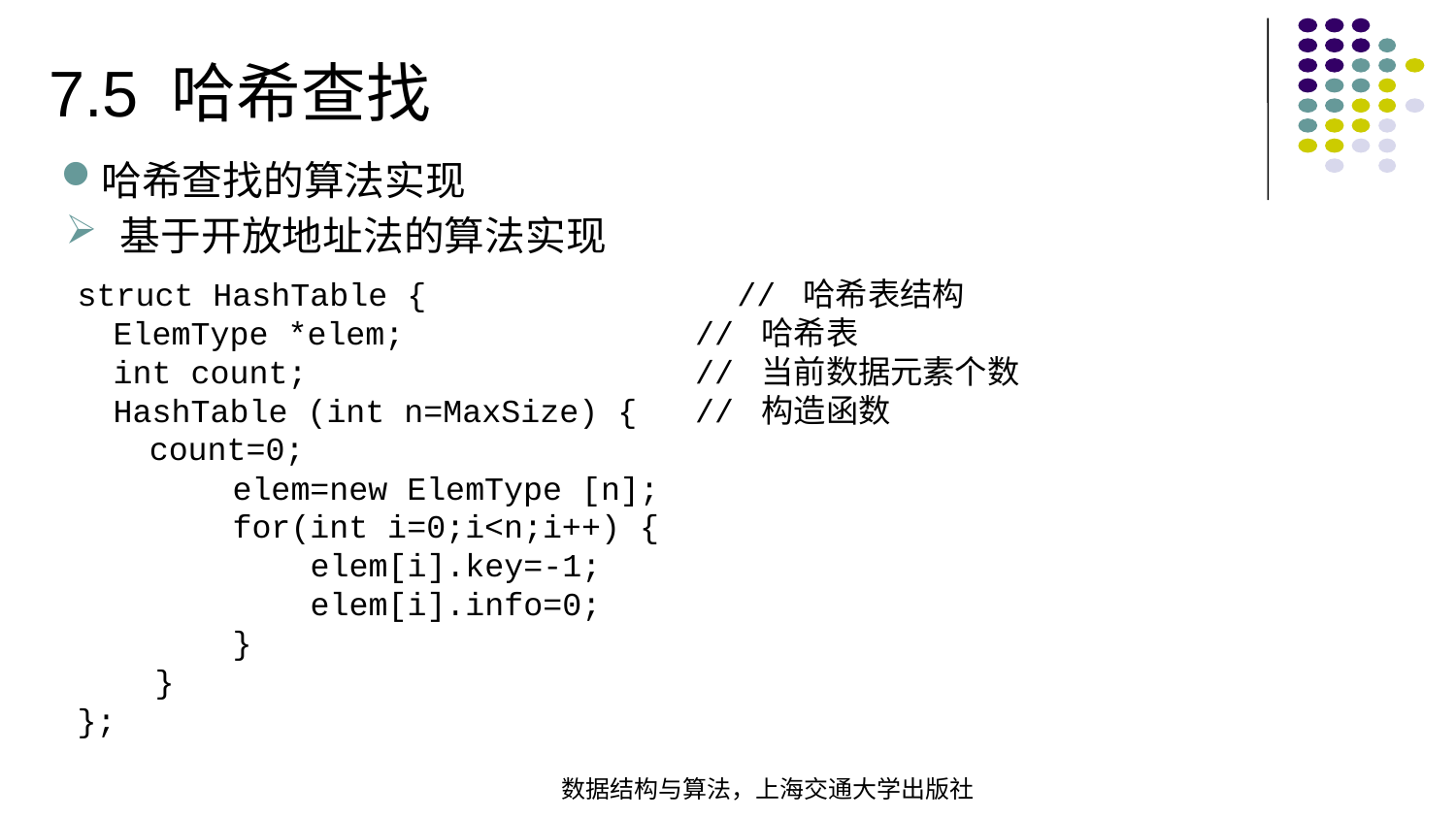

7.5 哈希查找
哈希查找的算法实现
基于开放地址法的算法实现
struct HashTable {                // 哈希表结构    ElemType *elem;               // 哈希表    int count;                    // 当前数据元素个数    HashTable (int n=MaxSize) {   // 构造函数         count=0;        elem=new ElemType [n];        for(int i=0;i<n;i++) {            elem[i].key=-1;            elem[i].info=0;        }    }
};